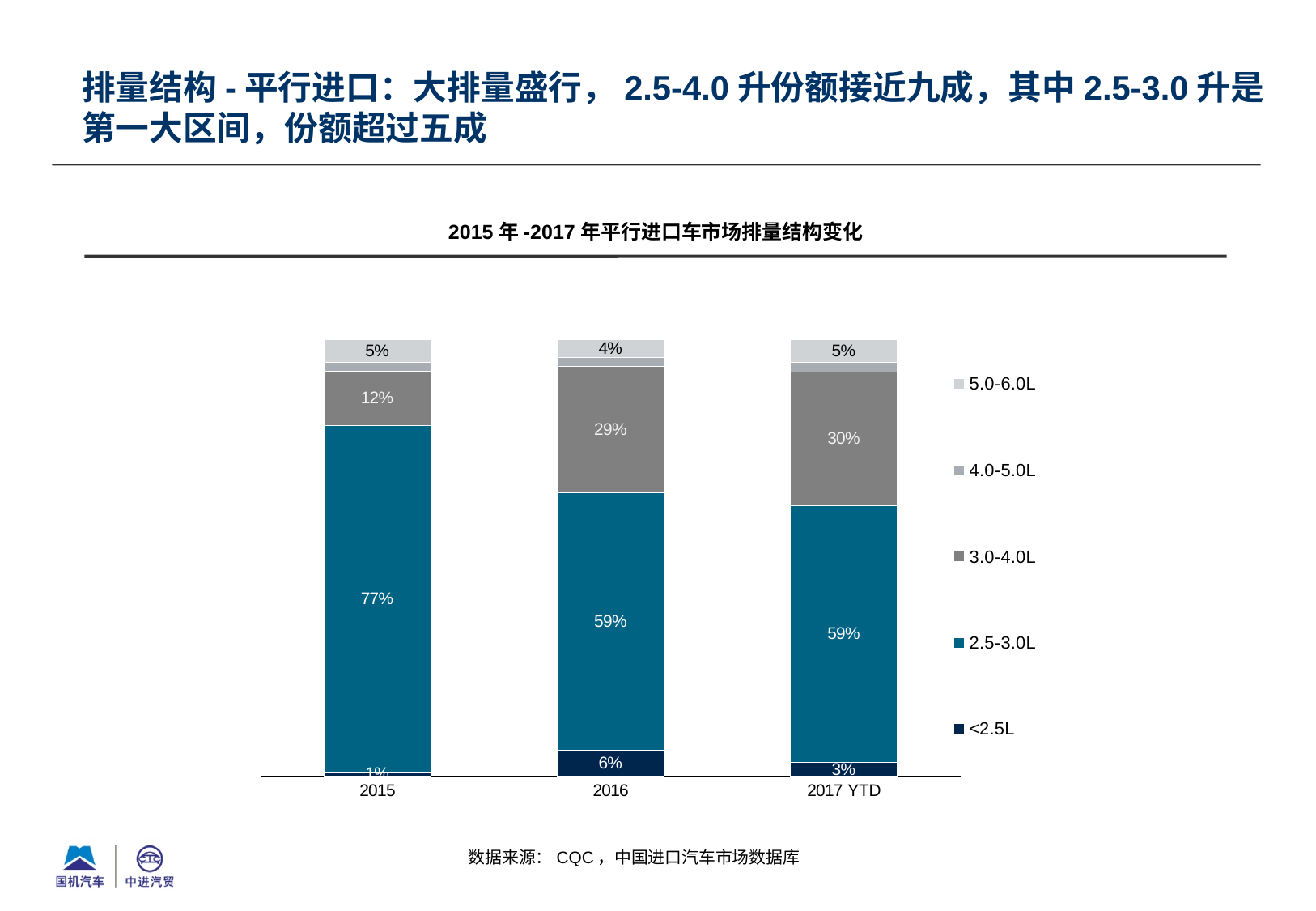

排量结构-平行进口：大排量盛行，2.5-4.0升份额接近九成，其中2.5-3.0升是第一大区间，份额超过五成
2015年-2017年平行进口车市场排量结构变化

### Chart

| Category | <2.5L | 2.5-3.0L | 3.0-4.0L | 4.0-5.0L | 5.0-6.0L |
|---|---|---|---|---|---|
| 2015 | 0.010000000000000005 | 0.7700000000000005 | 0.12000000000000002 | 0.02000000000000001 | 0.05 |
| 2016 | 0.06000000000000003 | 0.59 | 0.2900000000000002 | 0.02000000000000001 | 0.04000000000000002 |
| 2017 YTD | 0.031528478550091624 | 0.5874940382056881 | 0.3049426412631476 | 0.022265732861410262 | 0.05156010743780908 |
数据来源：CQC，中国进口汽车市场数据库